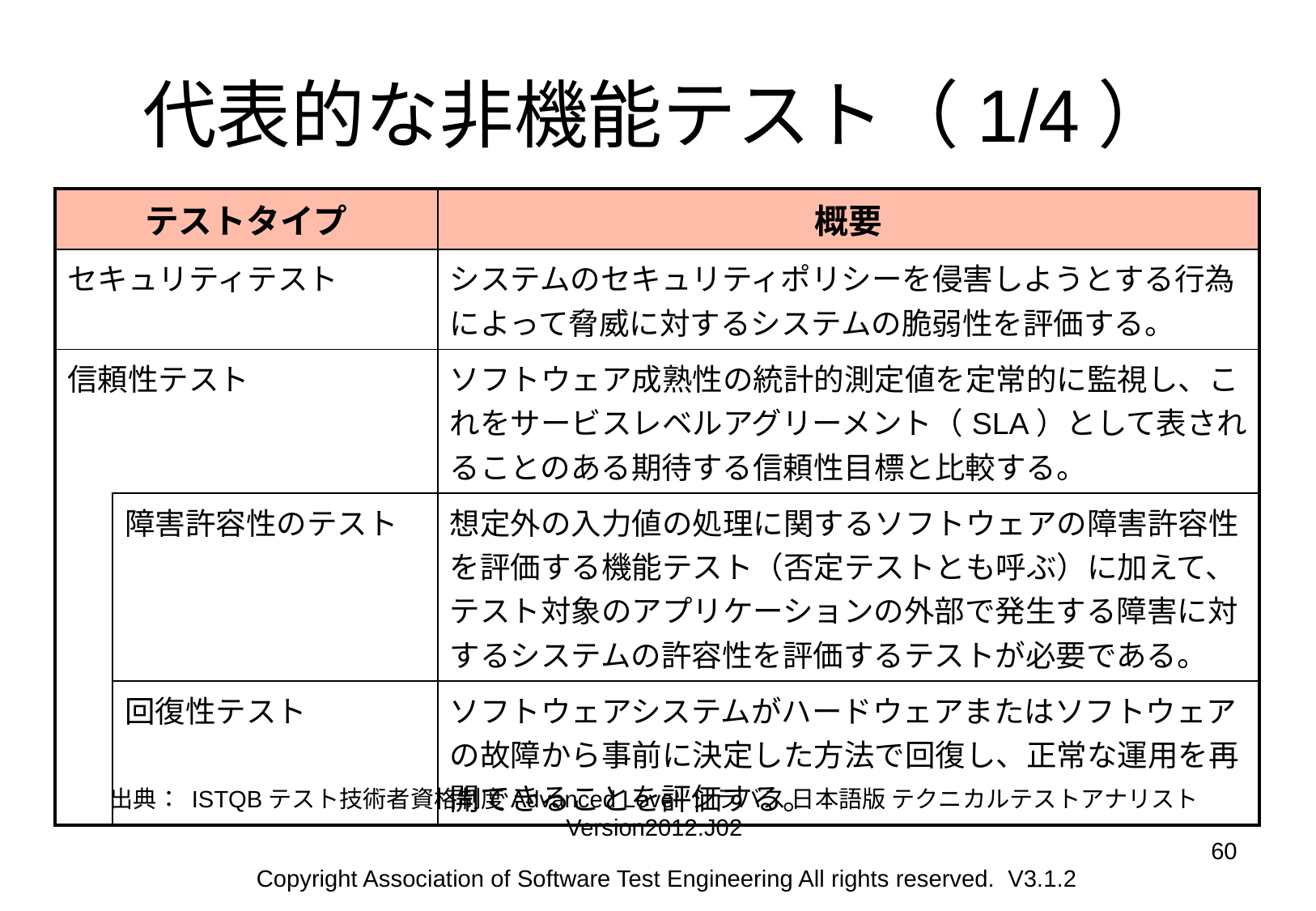

# 代表的な非機能テスト（1/4）
| テストタイプ |  | 概要 |
| --- | --- | --- |
| セキュリティテスト |  | システムのセキュリティポリシーを侵害しようとする行為によって脅威に対するシステムの脆弱性を評価する。 |
| 信頼性テスト |  | ソフトウェア成熟性の統計的測定値を定常的に監視し、これをサービスレベルアグリーメント（SLA）として表されることのある期待する信頼性目標と比較する。 |
|  | 障害許容性のテスト | 想定外の入力値の処理に関するソフトウェアの障害許容性を評価する機能テスト（否定テストとも呼ぶ）に加えて、テスト対象のアプリケーションの外部で発生する障害に対するシステムの許容性を評価するテストが必要である。 |
|  | 回復性テスト | ソフトウェアシステムがハードウェアまたはソフトウェアの故障から事前に決定した方法で回復し、正常な運用を再開できることを評価する。 |
出典： ISTQBテスト技術者資格制度Advanced Level シラバス 日本語版 テクニカルテストアナリスト Version2012.J02
60
Copyright Association of Software Test Engineering All rights reserved.  V3.1.2